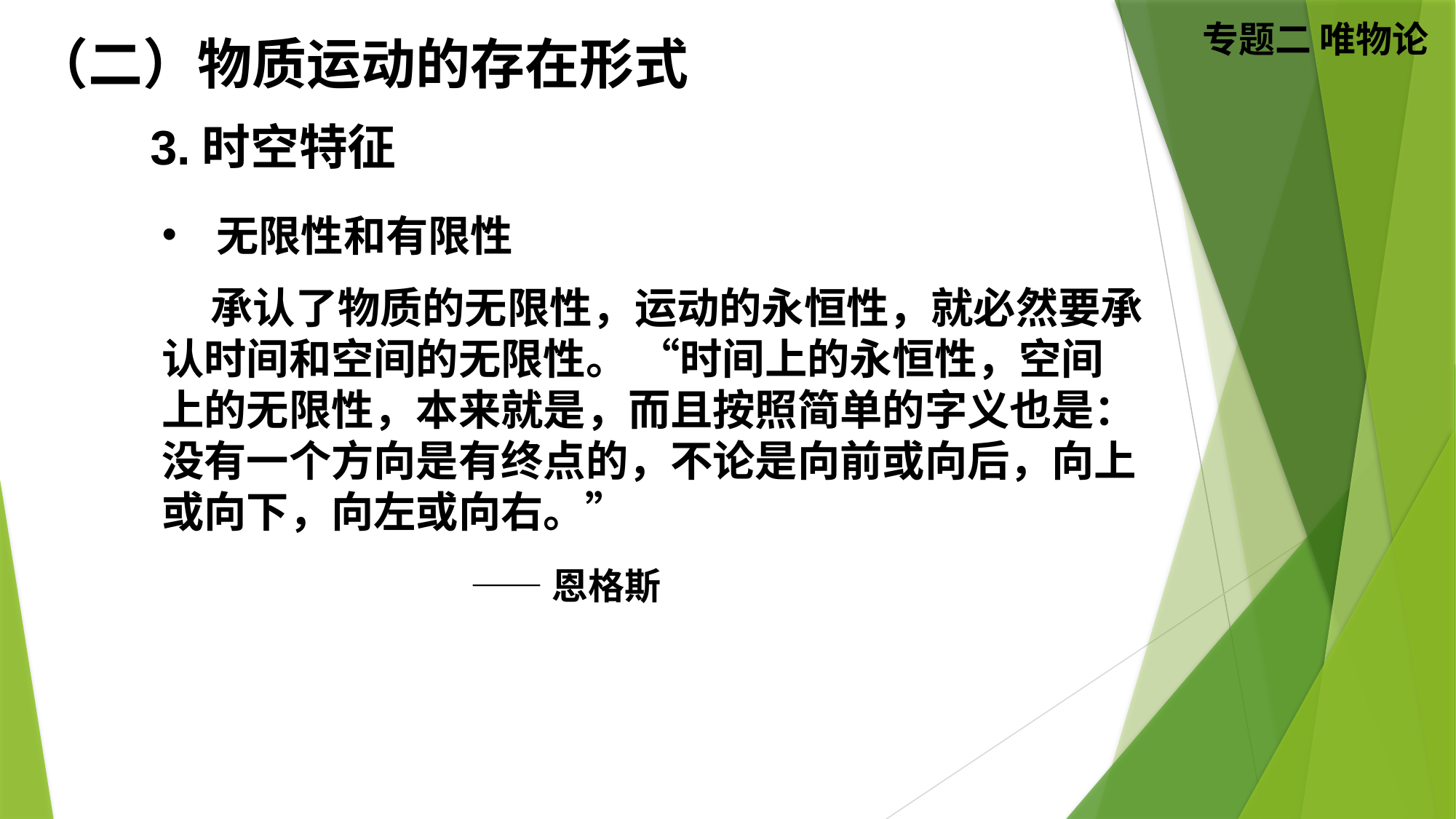

（二）物质运动的存在形式
3.时空特征
无限性和有限性
    承认了物质的无限性，运动的永恒性，就必然要承认时间和空间的无限性。 “时间上的永恒性，空间上的无限性，本来就是，而且按照简单的字义也是：没有一个方向是有终点的，不论是向前或向后，向上或向下，向左或向右。”
                                ——恩格斯